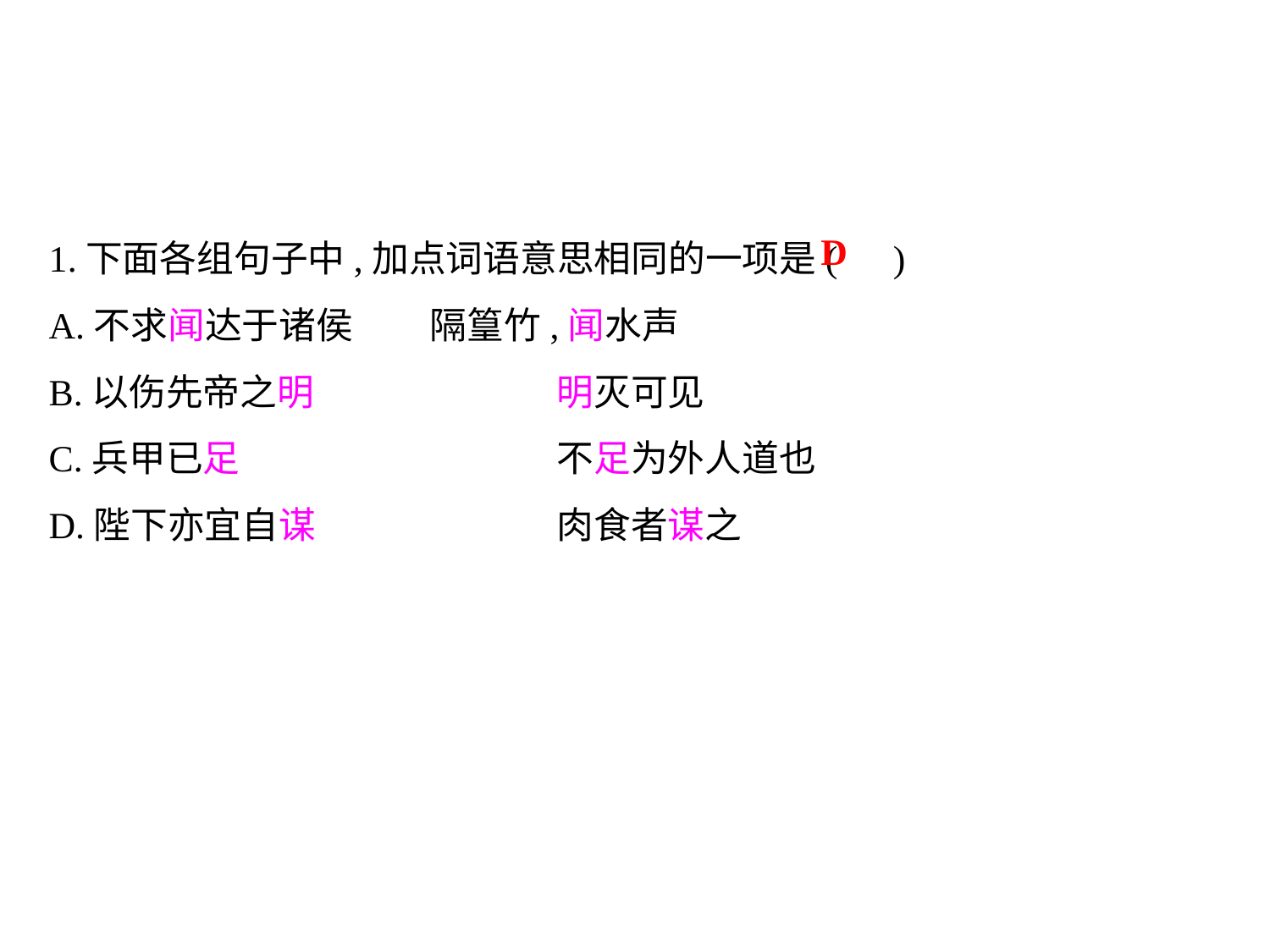

1.下面各组句子中,加点词语意思相同的一项是(      )
A.不求闻达于诸侯	隔篁竹,闻水声
B.以伤先帝之明		明灭可见
C.兵甲已足			不足为外人道也
D.陛下亦宜自谋		肉食者谋之
D